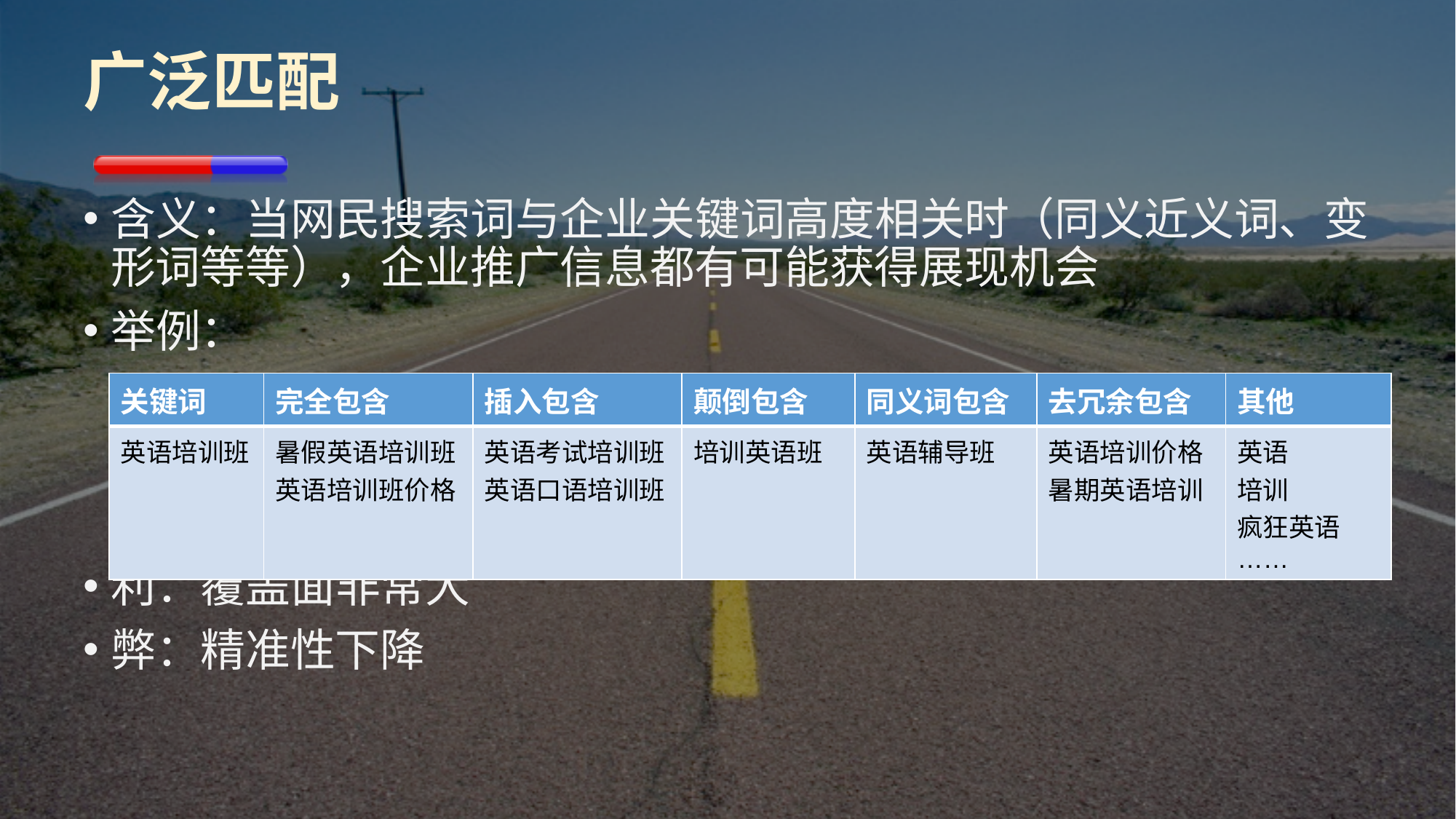

# 广泛匹配
含义：当网民搜索词与企业关键词高度相关时（同义近义词、变形词等等），企业推广信息都有可能获得展现机会
举例：

利：覆盖面非常大
弊：精准性下降
| 关键词 | 完全包含 | 插入包含 | 颠倒包含 | 同义词包含 | 去冗余包含 | 其他 |
| --- | --- | --- | --- | --- | --- | --- |
| 英语培训班 | 暑假英语培训班 英语培训班价格 | 英语考试培训班 英语口语培训班 | 培训英语班 | 英语辅导班 | 英语培训价格 暑期英语培训 | 英语 培训 疯狂英语 …… |